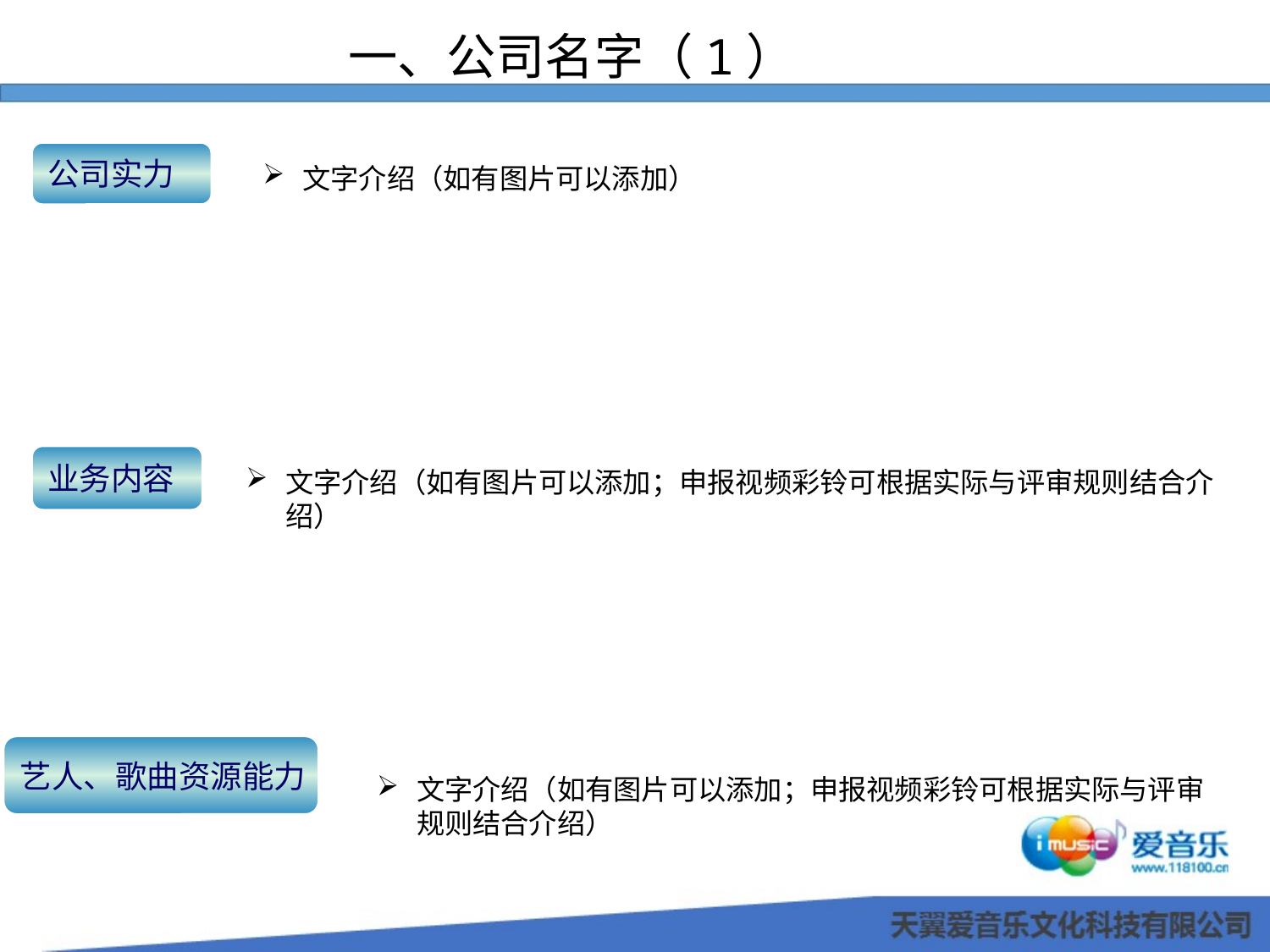

一、公司名字（1）

文字介绍（如有图片可以添加）
公司实力

文字介绍（如有图片可以添加；申报视频彩铃可根据实际与评审规则结合介绍）
业务内容
艺人、歌曲资源能力

文字介绍（如有图片可以添加；申报视频彩铃可根据实际与评审规则结合介绍）